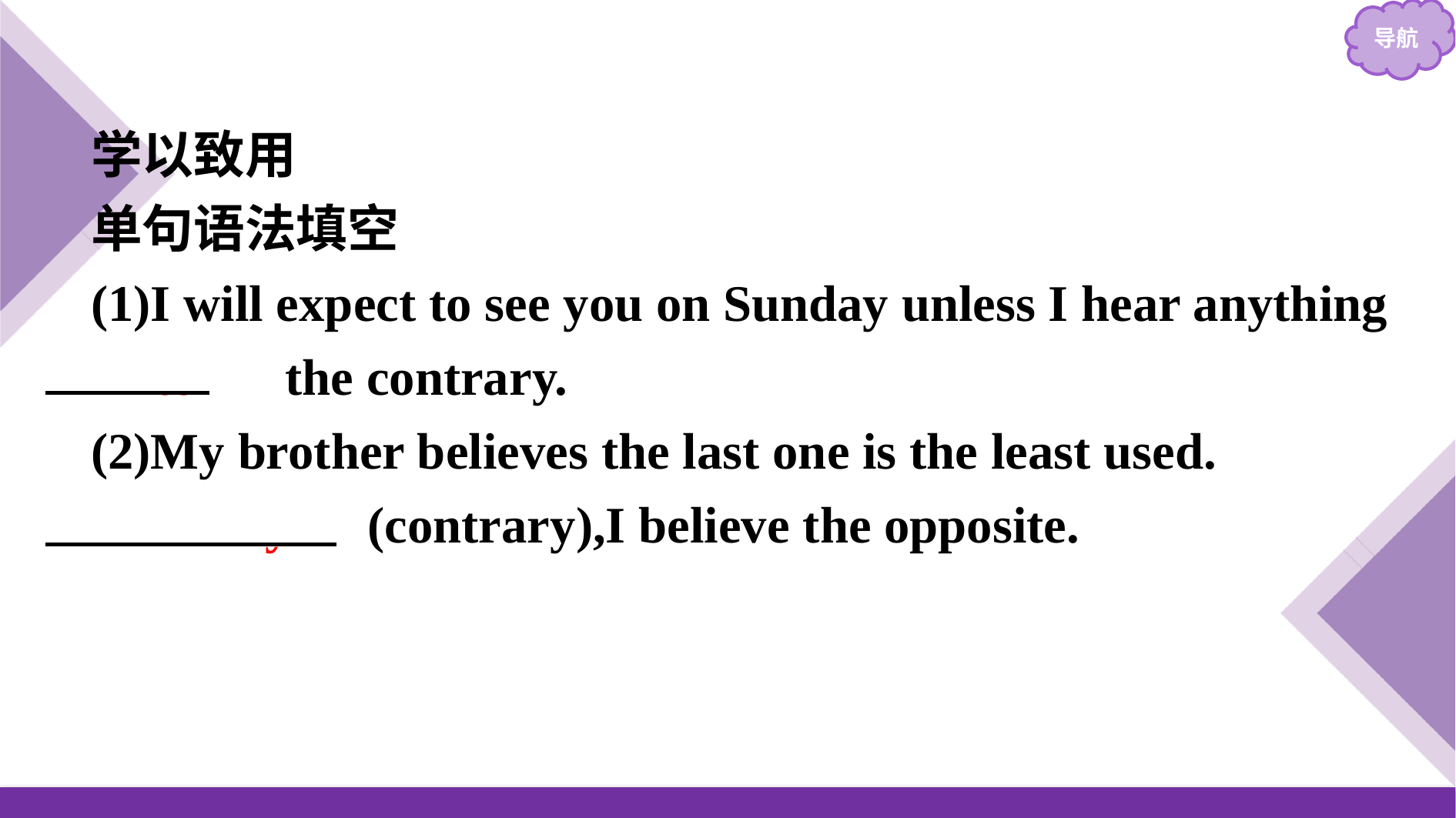

学以致用
单句语法填空
(1)I will expect to see you on Sunday unless I hear anything
　to　 the contrary.
(2)My brother believes the last one is the least used.　Contrarily　(contrary),I believe the opposite.